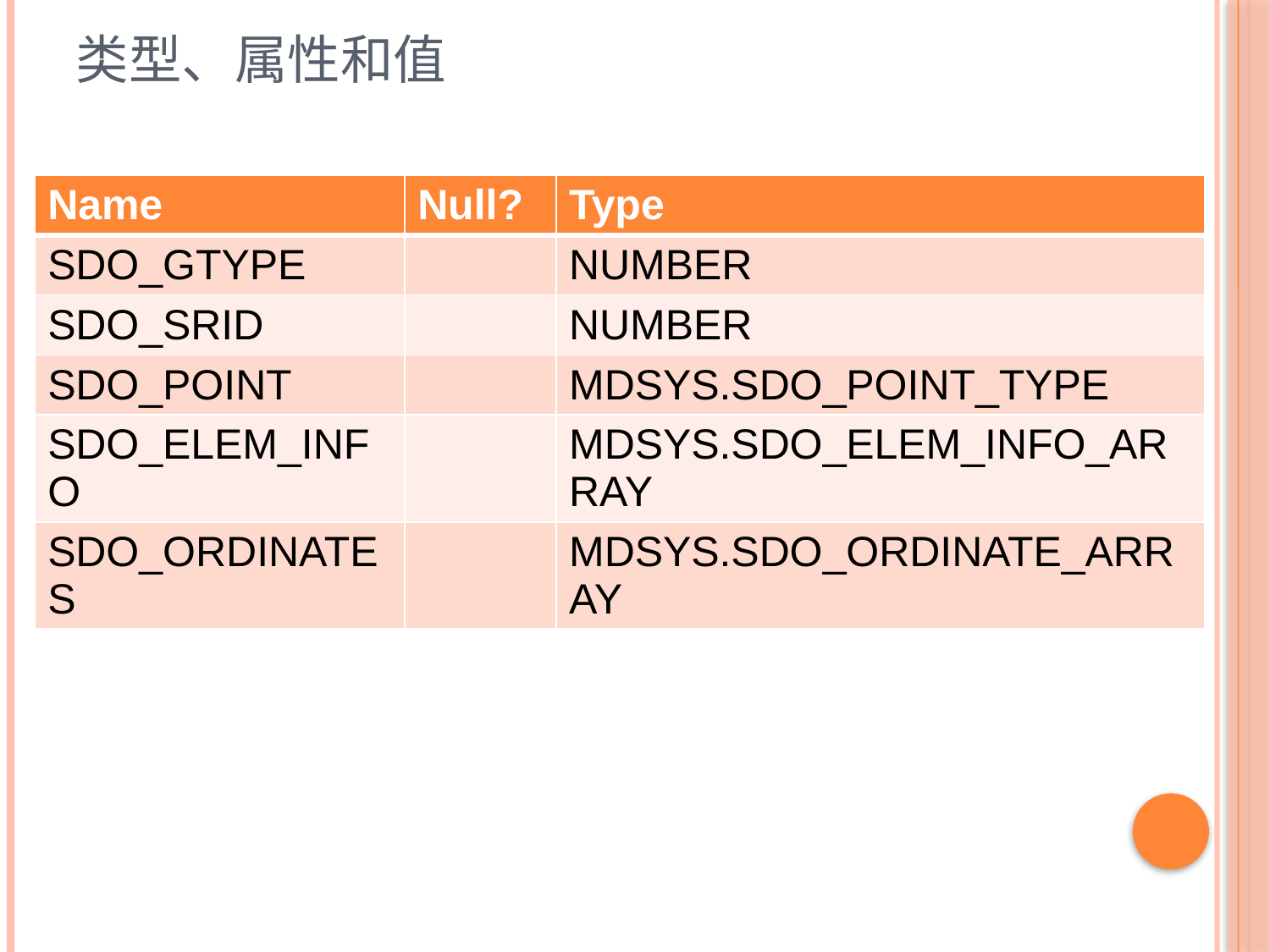

# 类型、属性和值
| Name | Null? | Type |
| --- | --- | --- |
| SDO\_GTYPE |  | NUMBER |
| SDO\_SRID |  | NUMBER |
| SDO\_POINT |  | MDSYS.SDO\_POINT\_TYPE |
| SDO\_ELEM\_INFO |  | MDSYS.SDO\_ELEM\_INFO\_ARRAY |
| SDO\_ORDINATES |  | MDSYS.SDO\_ORDINATE\_ARRAY |